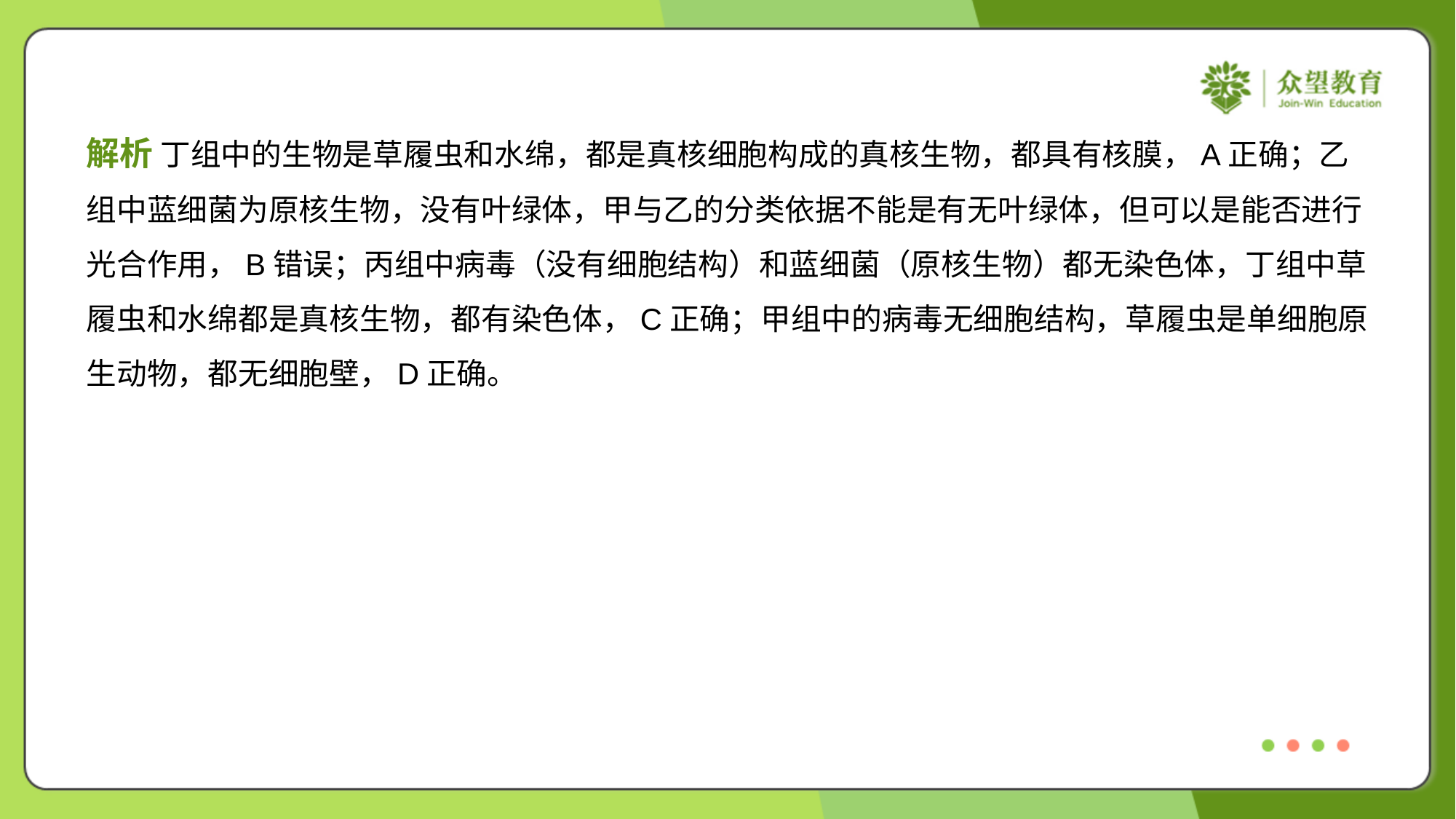

解析 丁组中的生物是草履虫和水绵，都是真核细胞构成的真核生物，都具有核膜，A正确；乙
组中蓝细菌为原核生物，没有叶绿体，甲与乙的分类依据不能是有无叶绿体，但可以是能否进行
光合作用，B错误；丙组中病毒（没有细胞结构）和蓝细菌（原核生物）都无染色体，丁组中草
履虫和水绵都是真核生物，都有染色体，C正确；甲组中的病毒无细胞结构，草履虫是单细胞原
生动物，都无细胞壁，D正确。